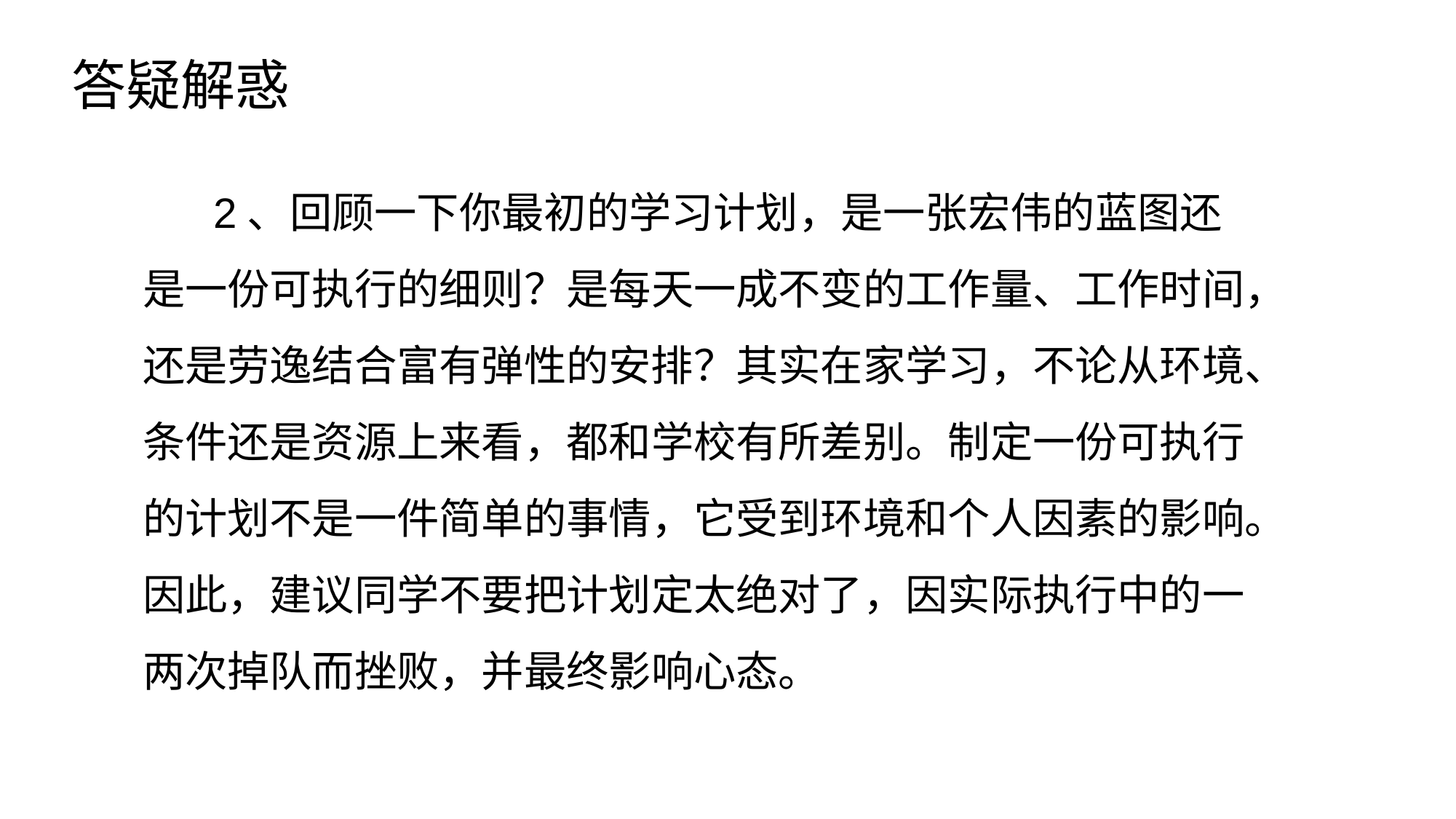

答疑解惑
      2、回顾一下你最初的学习计划，是一张宏伟的蓝图还是一份可执行的细则？是每天一成不变的工作量、工作时间，还是劳逸结合富有弹性的安排？其实在家学习，不论从环境、条件还是资源上来看，都和学校有所差别。制定一份可执行的计划不是一件简单的事情，它受到环境和个人因素的影响。因此，建议同学不要把计划定太绝对了，因实际执行中的一两次掉队而挫败，并最终影响心态。